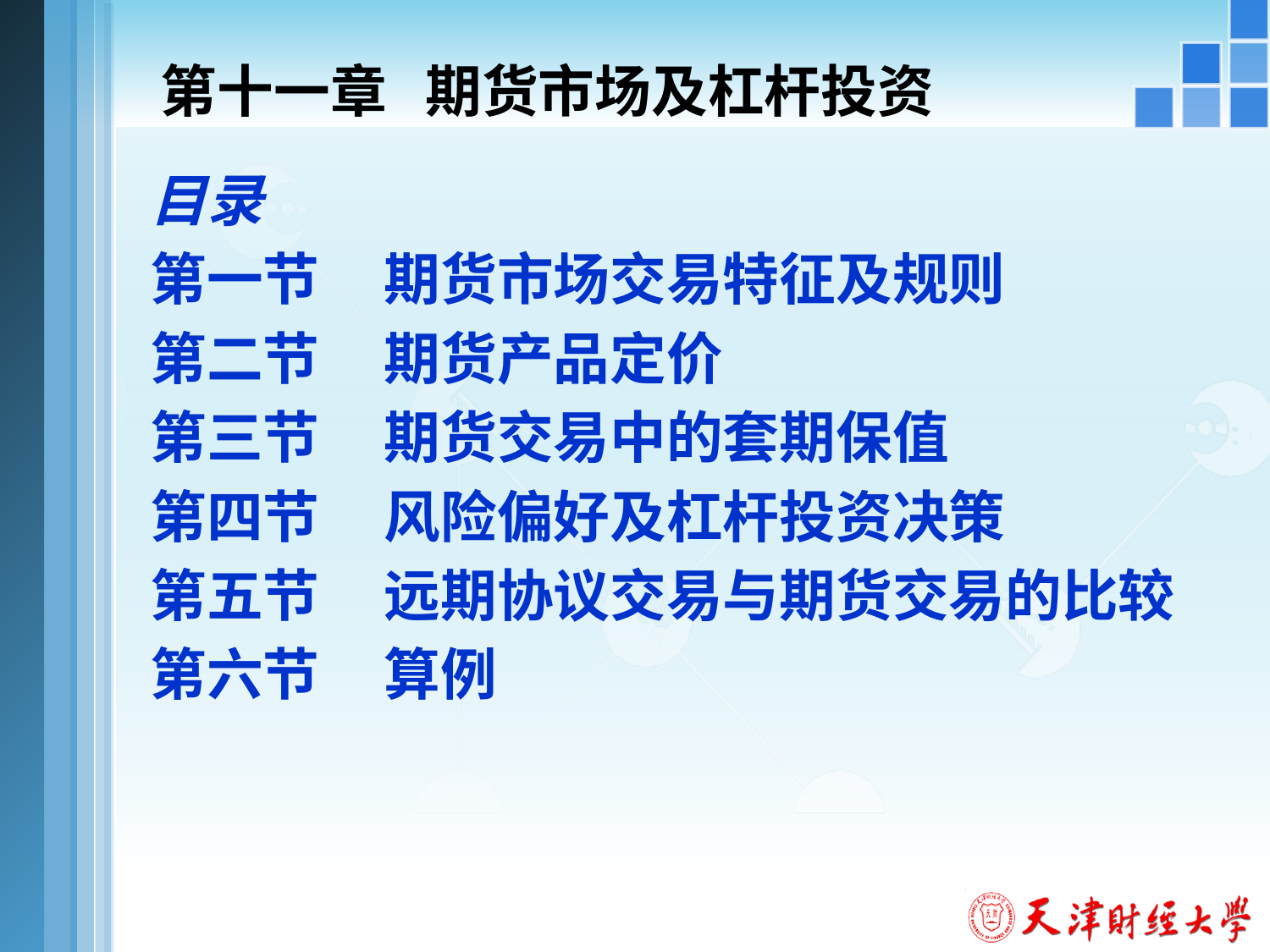

# 第十一章   期货市场及杠杆投资
目录
第一节     期货市场交易特征及规则
第二节     期货产品定价
第三节     期货交易中的套期保值
第四节     风险偏好及杠杆投资决策
第五节     远期协议交易与期货交易的比较
第六节     算例